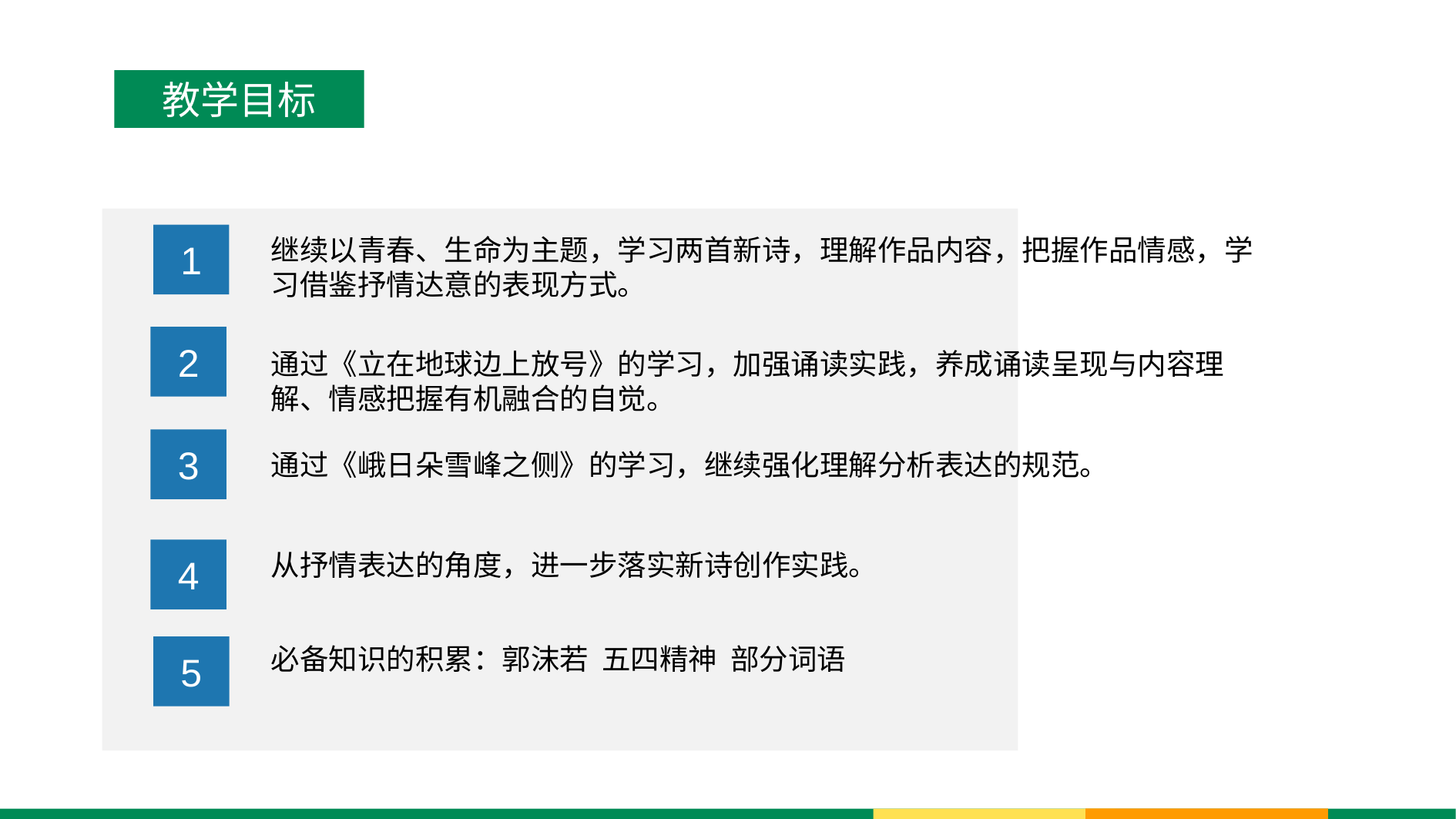

教学目标

1
继续以青春、生命为主题，学习两首新诗，理解作品内容，把握作品情感，学习借鉴抒情达意的表现方式。

2
通过《立在地球边上放号》的学习，加强诵读实践，养成诵读呈现与内容理解、情感把握有机融合的自觉。
3
通过《峨日朵雪峰之侧》的学习，继续强化理解分析表达的规范。
从抒情表达的角度，进一步落实新诗创作实践。
4
必备知识的积累：郭沫若  五四精神  部分词语
5